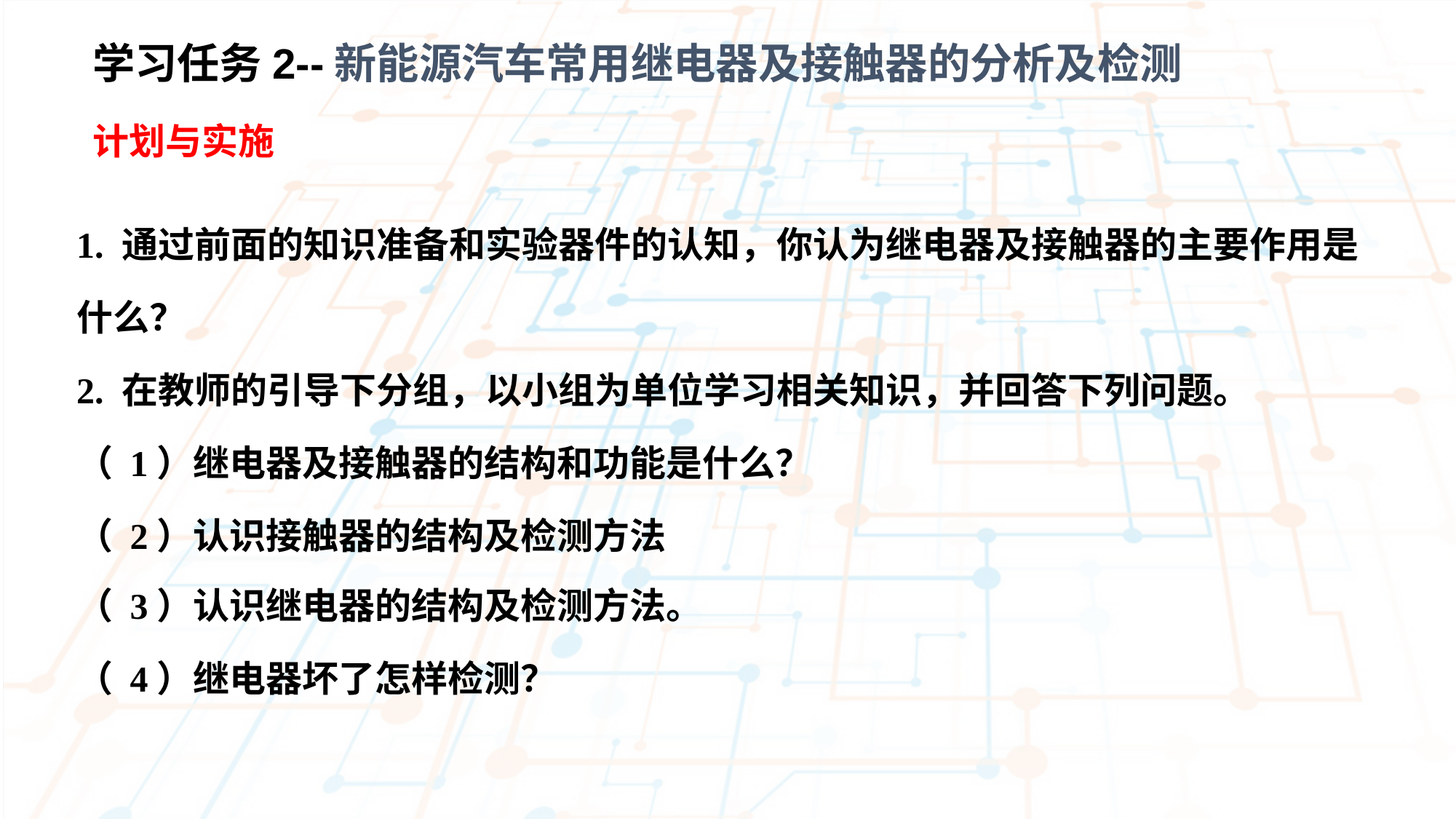

学习任务2--新能源汽车常用继电器及接触器的分析及检测
计划与实施

1. 通过前面的知识准备和实验器件的认知，你认为继电器及接触器的主要作用是
什么？
2. 在教师的引导下分组，以小组为单位学习相关知识，并回答下列问题。
（ 1）继电器及接触器的结构和功能是什么？
（ 2）认识接触器的结构及检测方法
（ 3）认识继电器的结构及检测方法。
（ 4）继电器坏了怎样检测？